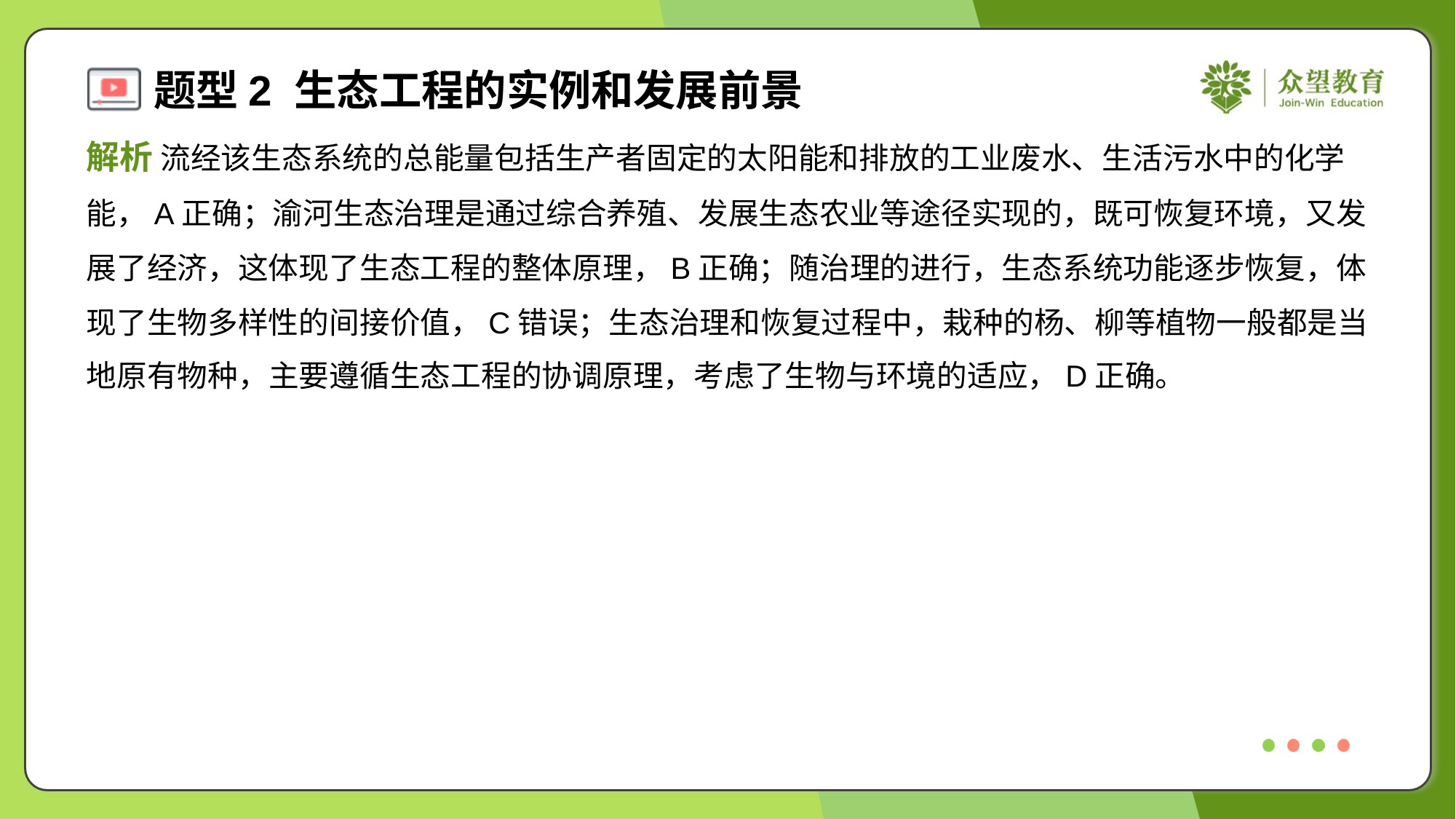

解析 流经该生态系统的总能量包括生产者固定的太阳能和排放的工业废水、生活污水中的化学
能，A正确；渝河生态治理是通过综合养殖、发展生态农业等途径实现的，既可恢复环境，又发
展了经济，这体现了生态工程的整体原理，B正确；随治理的进行，生态系统功能逐步恢复，体
现了生物多样性的间接价值，C错误；生态治理和恢复过程中，栽种的杨、柳等植物一般都是当
地原有物种，主要遵循生态工程的协调原理，考虑了生物与环境的适应，D正确。